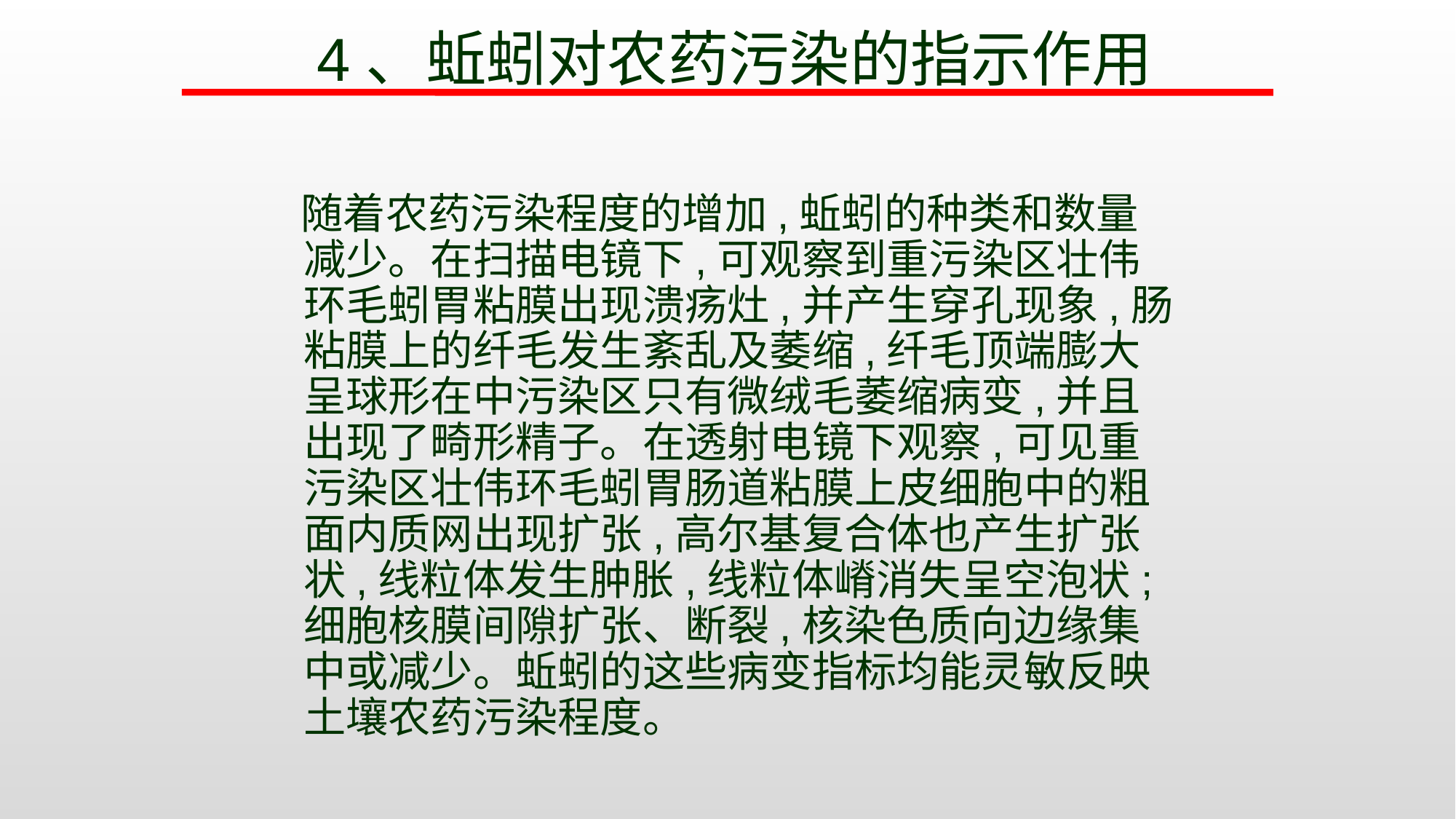

4、蚯蚓对农药污染的指示作用

   随着农药污染程度的增加,蚯蚓的种类和数量减少。在扫描电镜下,可观察到重污染区壮伟环毛蚓胃粘膜出现溃疡灶,并产生穿孔现象,肠粘膜上的纤毛发生紊乱及萎缩,纤毛顶端膨大呈球形在中污染区只有微绒毛萎缩病变,并且出现了畸形精子。在透射电镜下观察,可见重污染区壮伟环毛蚓胃肠道粘膜上皮细胞中的粗面内质网出现扩张,高尔基复合体也产生扩张状,线粒体发生肿胀,线粒体嵴消失呈空泡状;细胞核膜间隙扩张、断裂,核染色质向边缘集中或减少。蚯蚓的这些病变指标均能灵敏反映土壤农药污染程度。